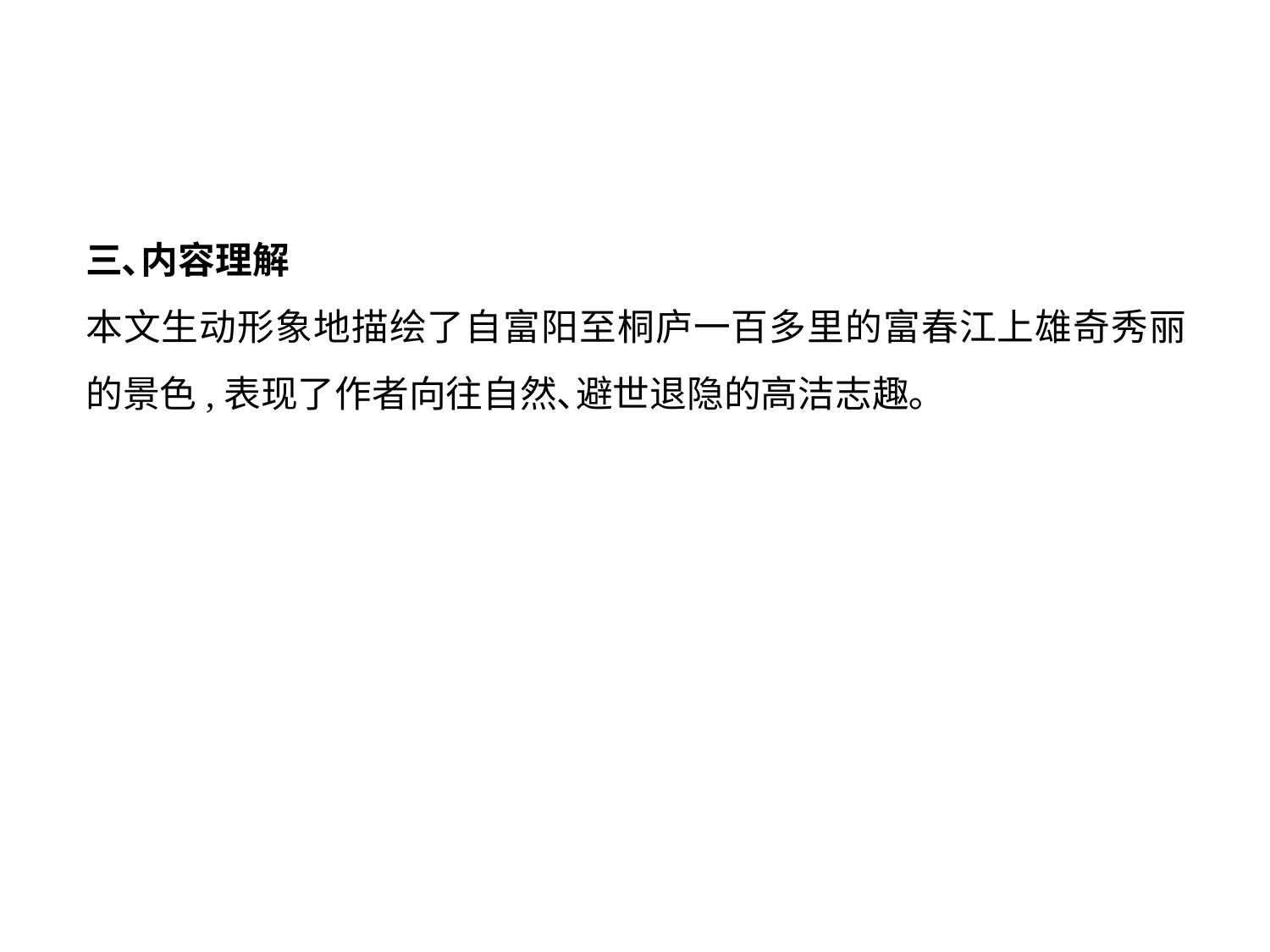

三､内容理解
本文生动形象地描绘了自富阳至桐庐一百多里的富春江上雄奇秀丽的景色,表现了作者向往自然､避世退隐的高洁志趣｡